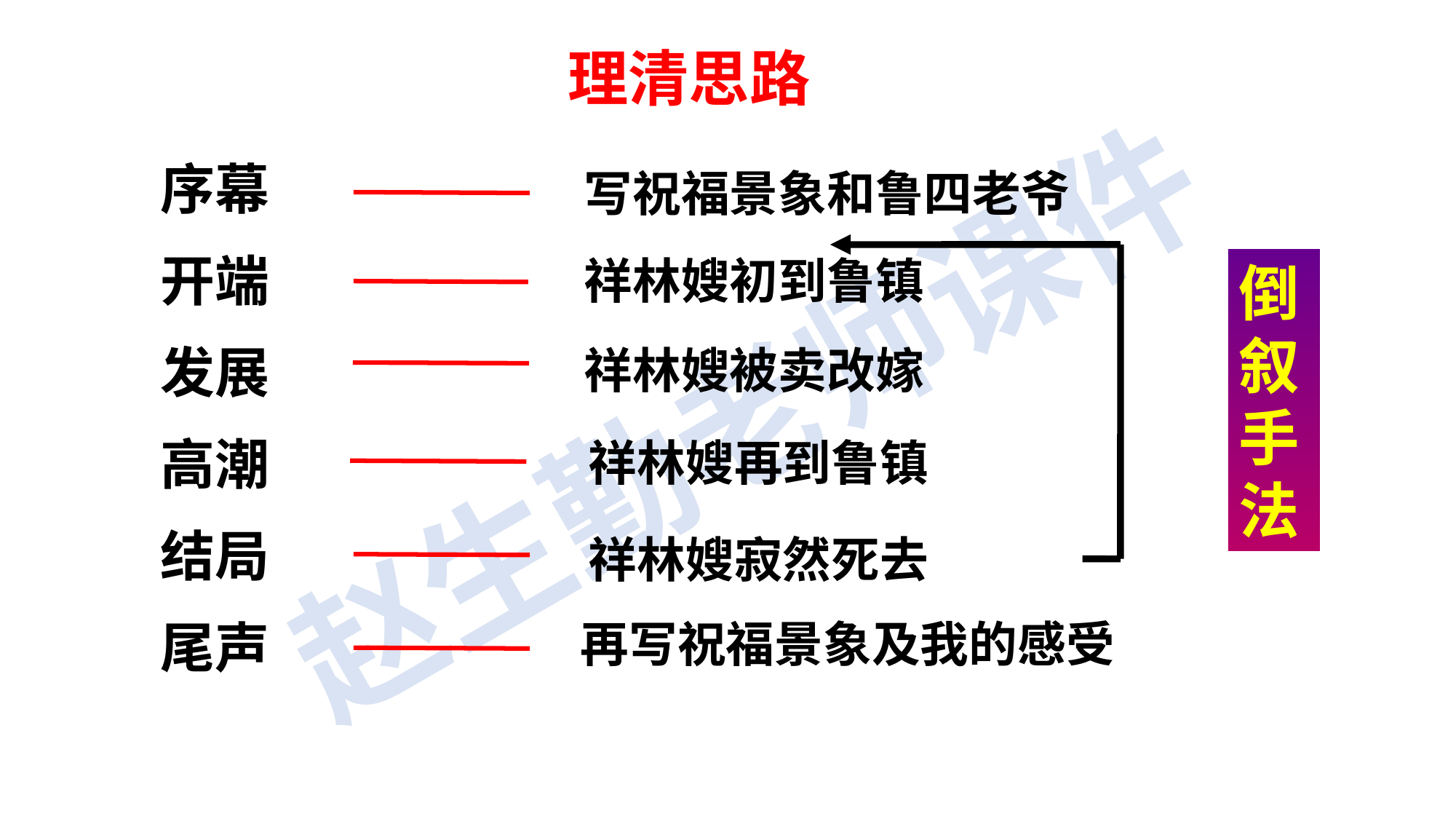

理清思路
序幕开端发展高潮结局
尾声
写祝福景象和鲁四老爷

祥林嫂初到鲁镇

倒叙手法

祥林嫂被卖改嫁

祥林嫂再到鲁镇

祥林嫂寂然死去

再写祝福景象及我的感受